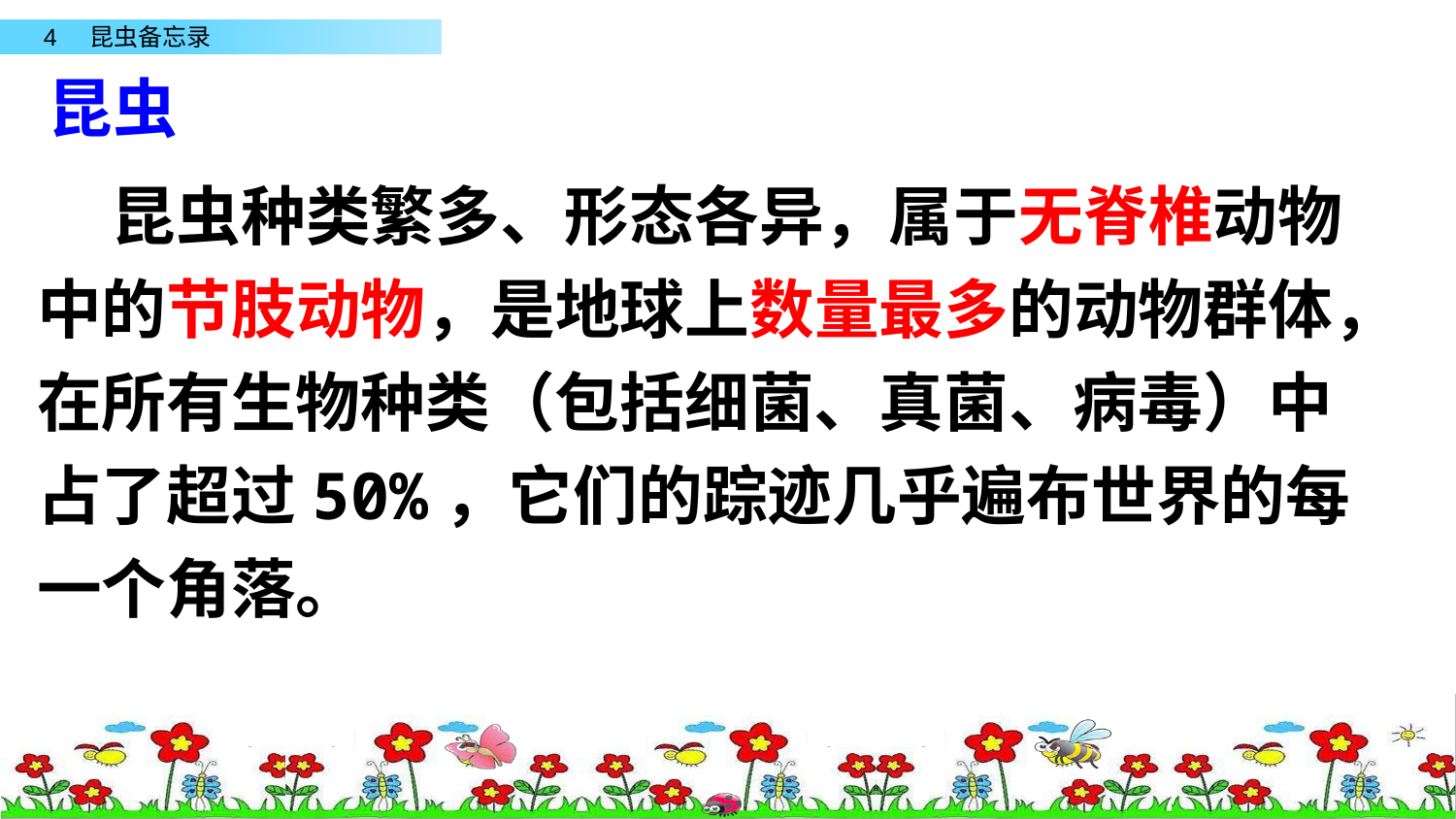

昆虫
    昆虫种类繁多、形态各异，属于无脊椎动物中的节肢动物，是地球上数量最多的动物群体，在所有生物种类（包括细菌、真菌、病毒）中占了超过50%，它们的踪迹几乎遍布世界的每一个角落。